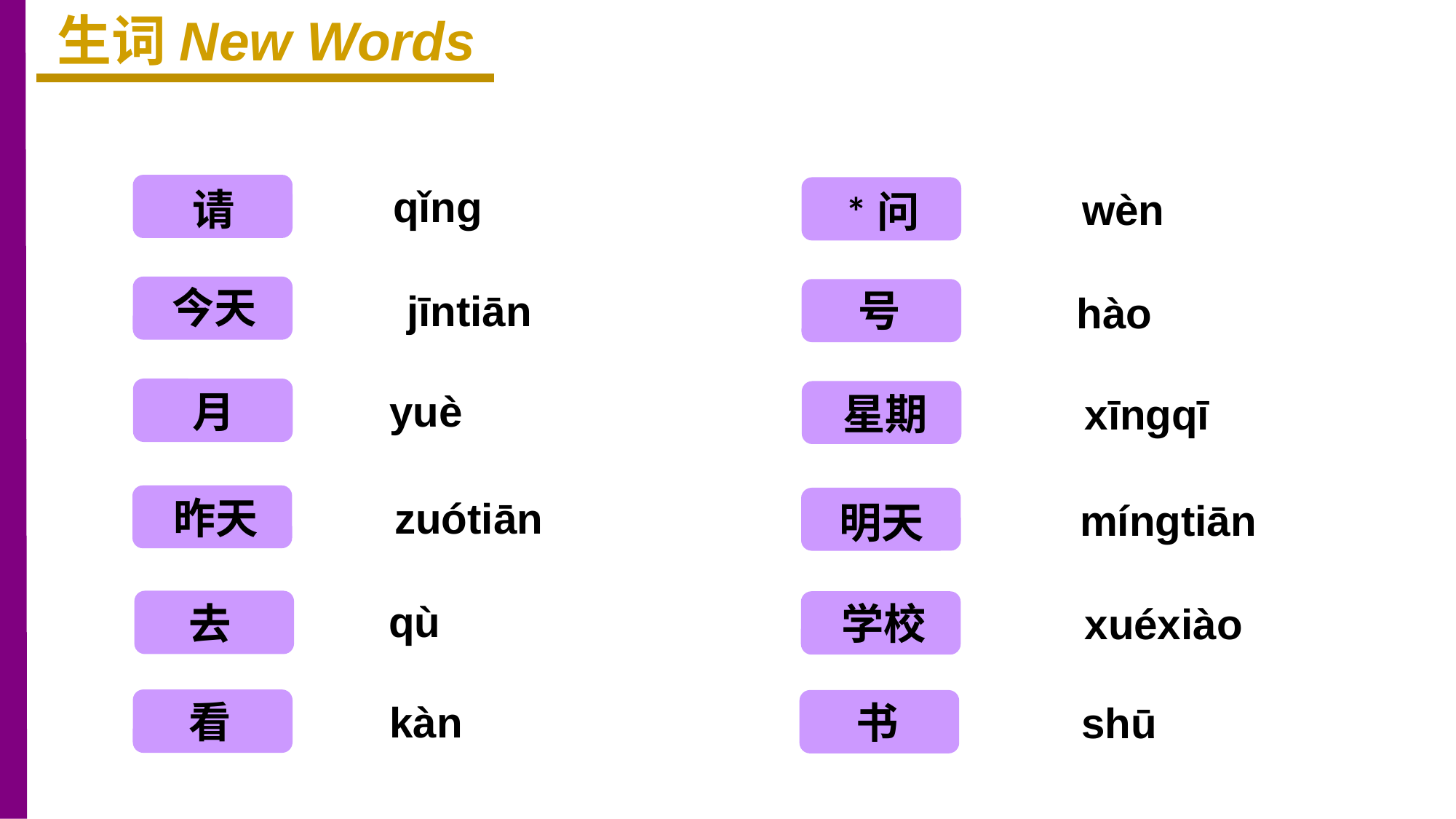

生词New Words

请
qǐnɡ

*问
wèn
今天

号

jīntiān
hào

月
yuè

星期
xīnɡqī

昨天
zuótiān

明天
mínɡtiān
qù

去

学校
xuéxiào

看
kàn

书
shū